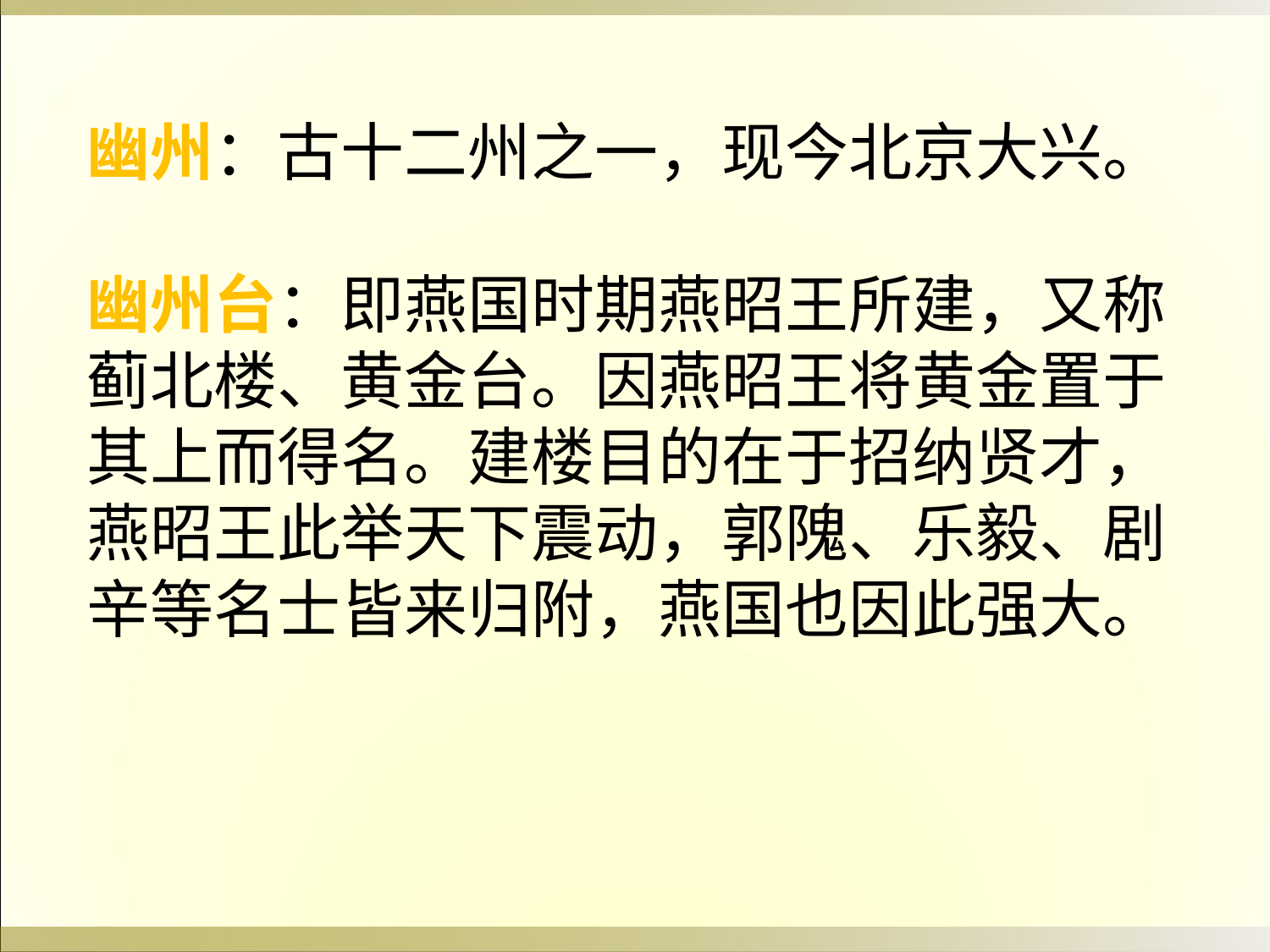

幽州：古十二州之一，现今北京大兴。

幽州台：即燕国时期燕昭王所建，又称蓟北楼、黄金台。因燕昭王将黄金置于其上而得名。建楼目的在于招纳贤才，燕昭王此举天下震动，郭隗、乐毅、剧辛等名士皆来归附，燕国也因此强大。